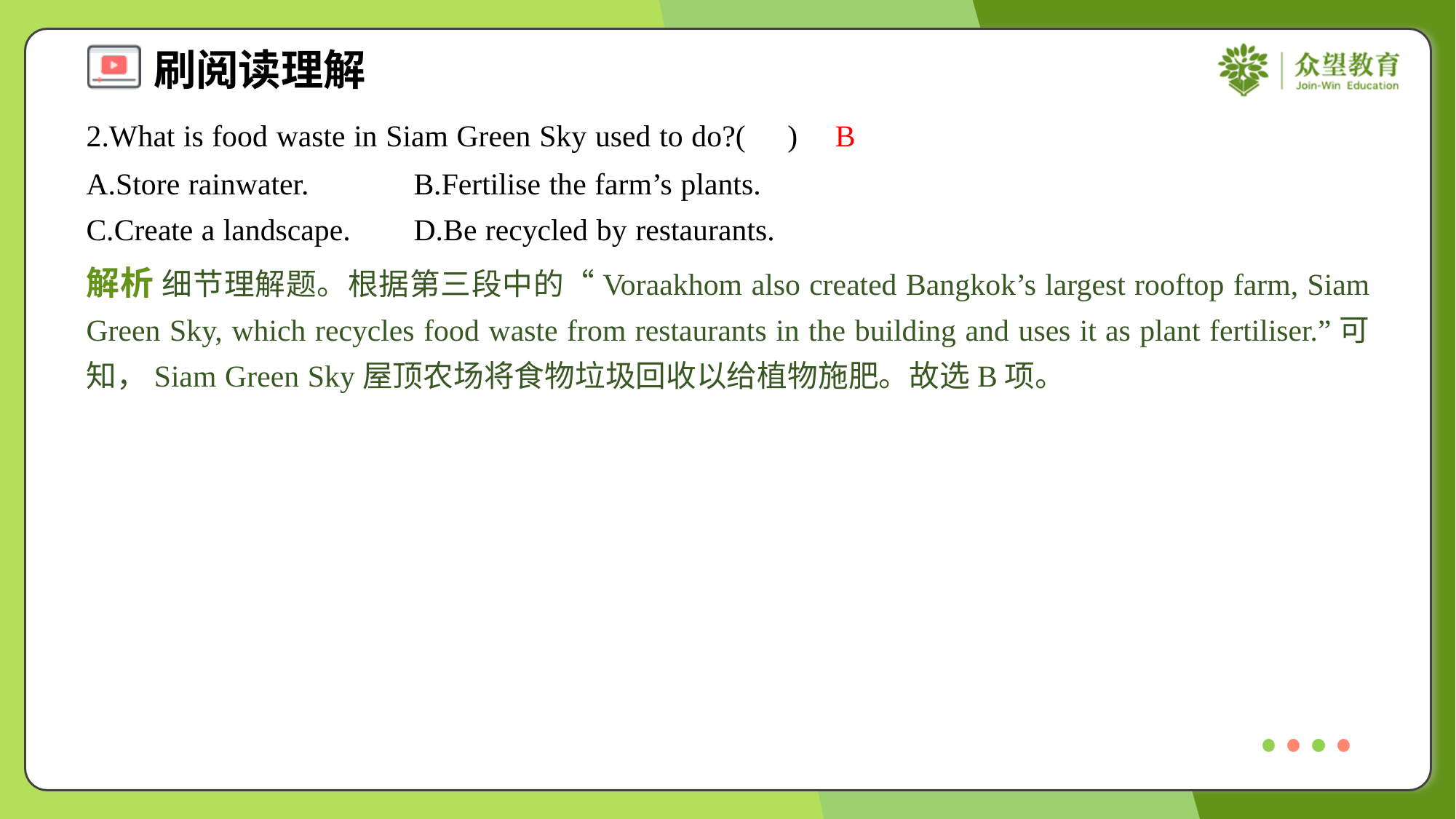

2.What is food waste in Siam Green Sky used to do?(     )
B
A.Store rainwater.	B.Fertilise the farm’s plants.
C.Create a landscape.	D.Be recycled by restaurants.
解析 细节理解题。根据第三段中的“Voraakhom also created Bangkok’s largest rooftop farm, Siam Green Sky, which recycles food waste from restaurants in the building and uses it as plant fertiliser.”可知，Siam Green Sky屋顶农场将食物垃圾回收以给植物施肥。故选B项。